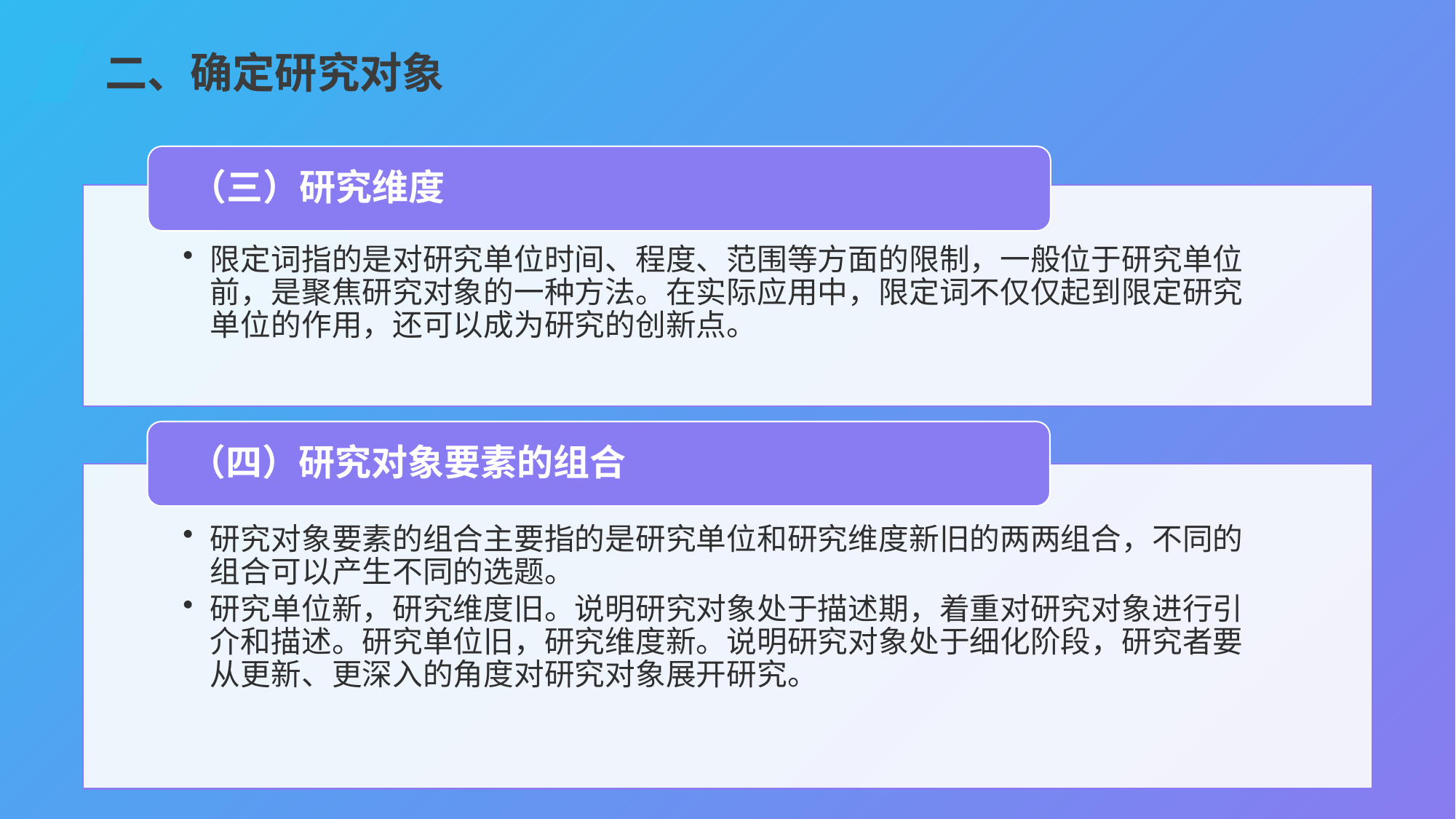

二、确定研究对象
限定词指的是对研究单位时间、程度、范围等方面的限制，一般位于研究单位前，是聚焦研究对象的一种方法。在实际应用中，限定词不仅仅起到限定研究单位的作用，还可以成为研究的创新点。
（三）研究维度
研究对象要素的组合主要指的是研究单位和研究维度新旧的两两组合，不同的组合可以产生不同的选题。
研究单位新，研究维度旧。说明研究对象处于描述期，着重对研究对象进行引介和描述。研究单位旧，研究维度新。说明研究对象处于细化阶段，研究者要从更新、更深入的角度对研究对象展开研究。
（四）研究对象要素的组合